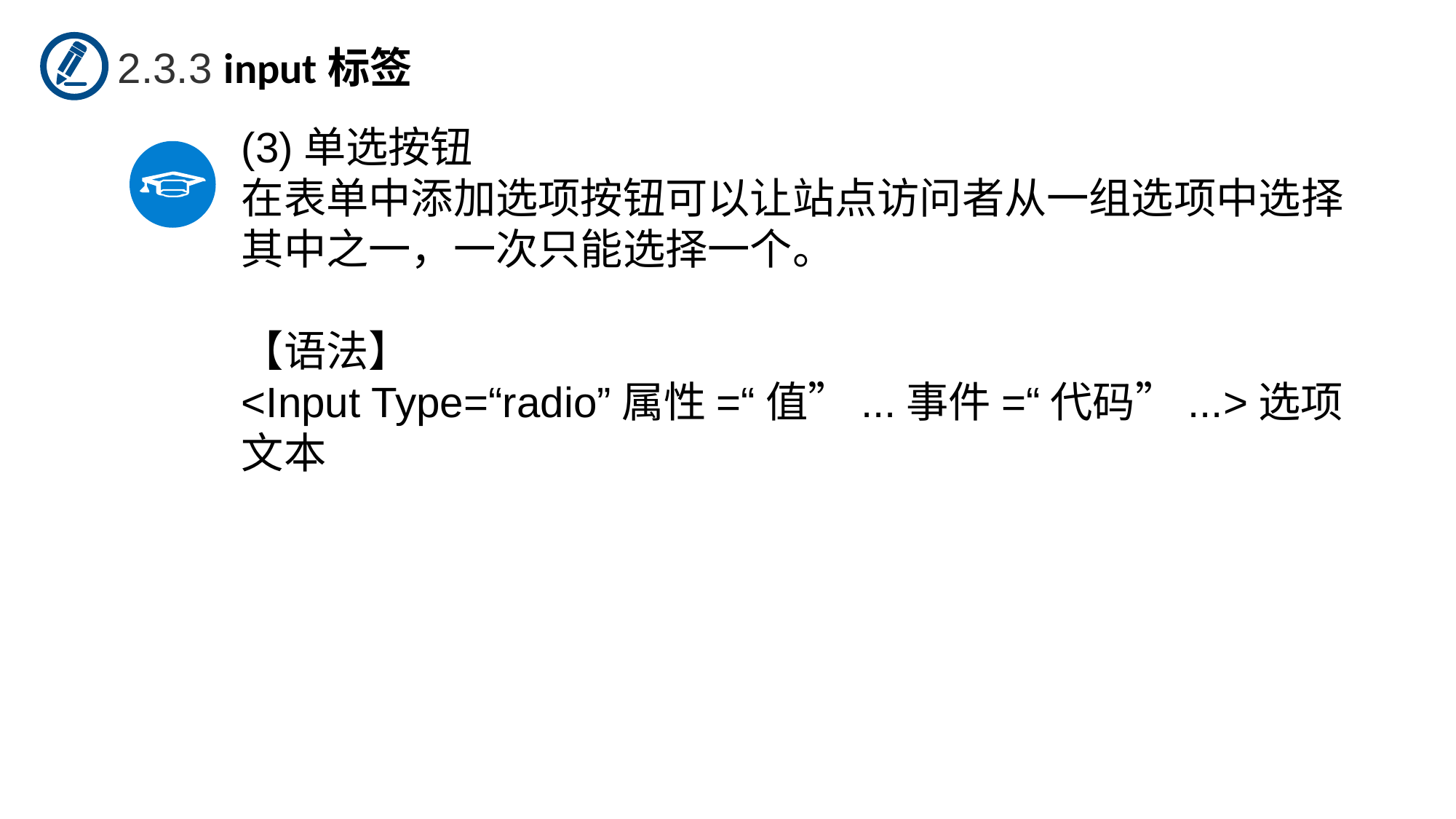

2.3.3 input标签
(3)单选按钮
在表单中添加选项按钮可以让站点访问者从一组选项中选择其中之一，一次只能选择一个。

【语法】
<Input Type=“radio”属性=“值”...事件=“代码”...>选项文本